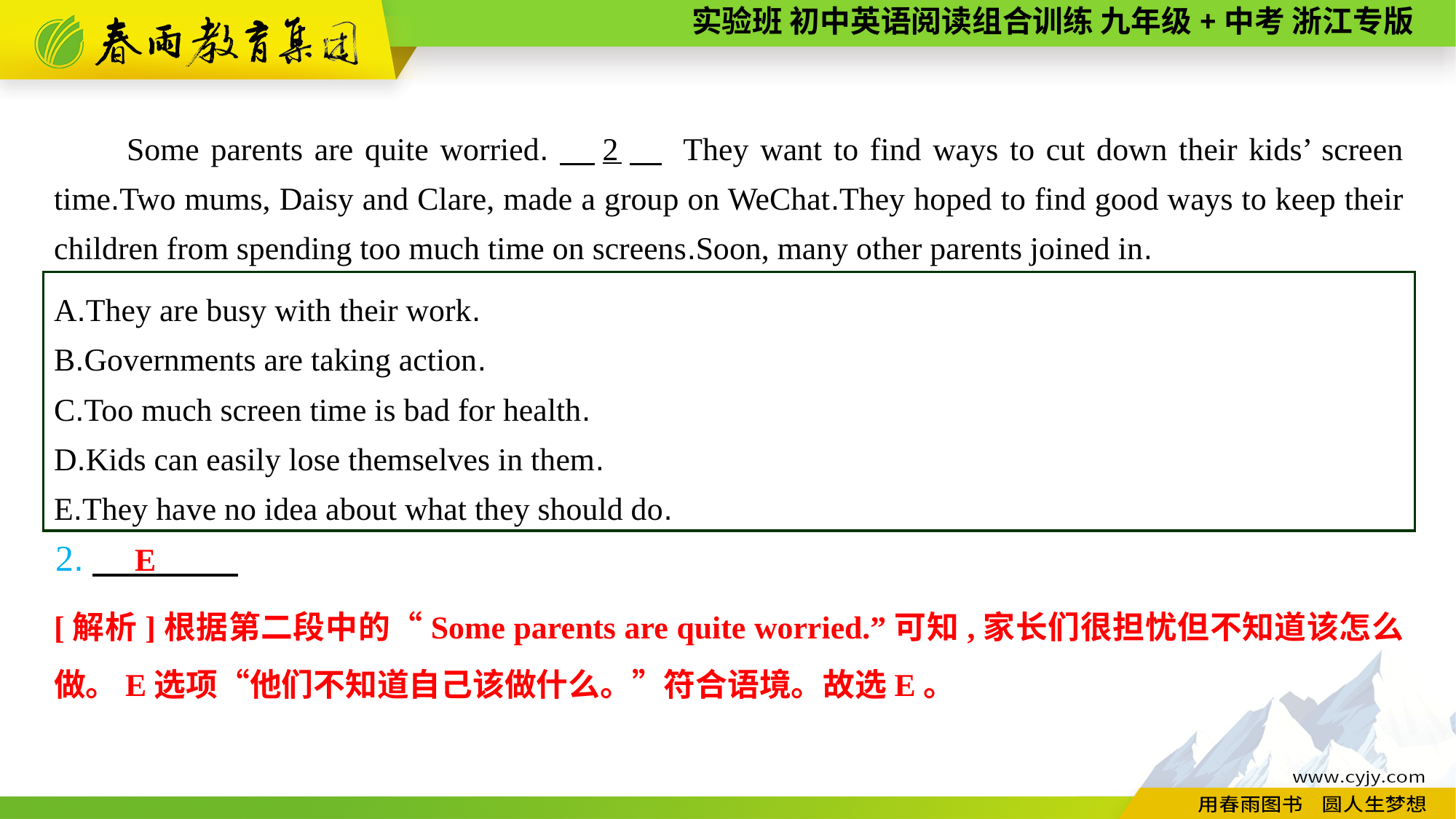

Some parents are quite worried.　2　 They want to find ways to cut down their kids’ screen time.Two mums, Daisy and Clare, made a group on WeChat.They hoped to find good ways to keep their children from spending too much time on screens.Soon, many other parents joined in.

A.They are busy with their work.
B.Governments are taking action.
C.Too much screen time is bad for health.
D.Kids can easily lose themselves in them.
E.They have no idea about what they should do.
2.
E
[解析]根据第二段中的“Some parents are quite worried.”可知,家长们很担忧但不知道该怎么做。E选项“他们不知道自己该做什么。”符合语境。故选E。